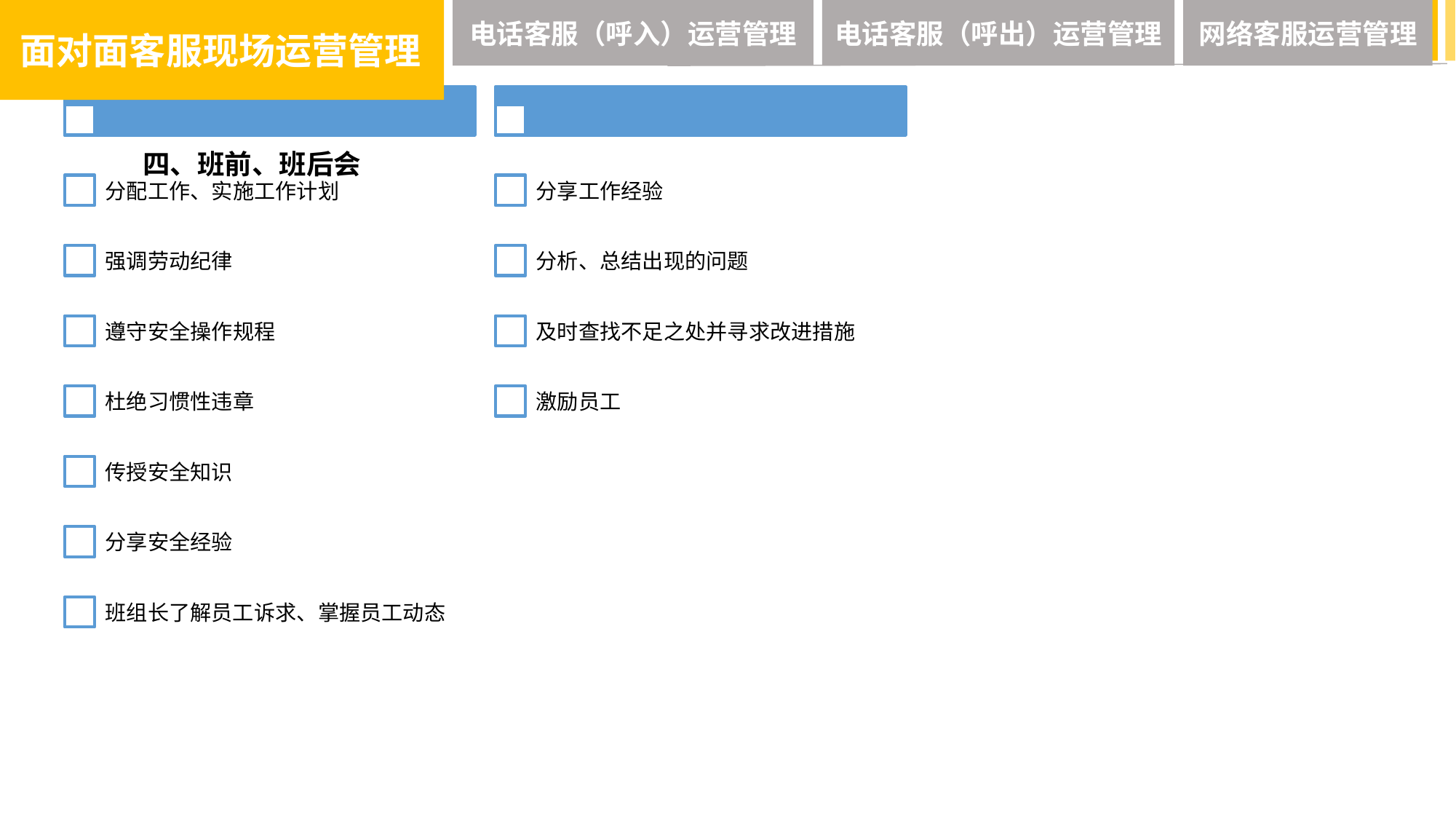

面对面客服现场运营管理
电话客服（呼入）运营管理
电话客服（呼出）运营管理
网络客服运营管理

四、班前、班后会
班前会
分配工作、实施工作计划
强调劳动纪律
遵守安全操作规程
杜绝习惯性违章
传授安全知识
分享安全经验
班组长了解员工诉求、掌握员工动态
班后会
分享工作经验
分析、总结出现的问题
及时查找不足之处并寻求改进措施
激励员工